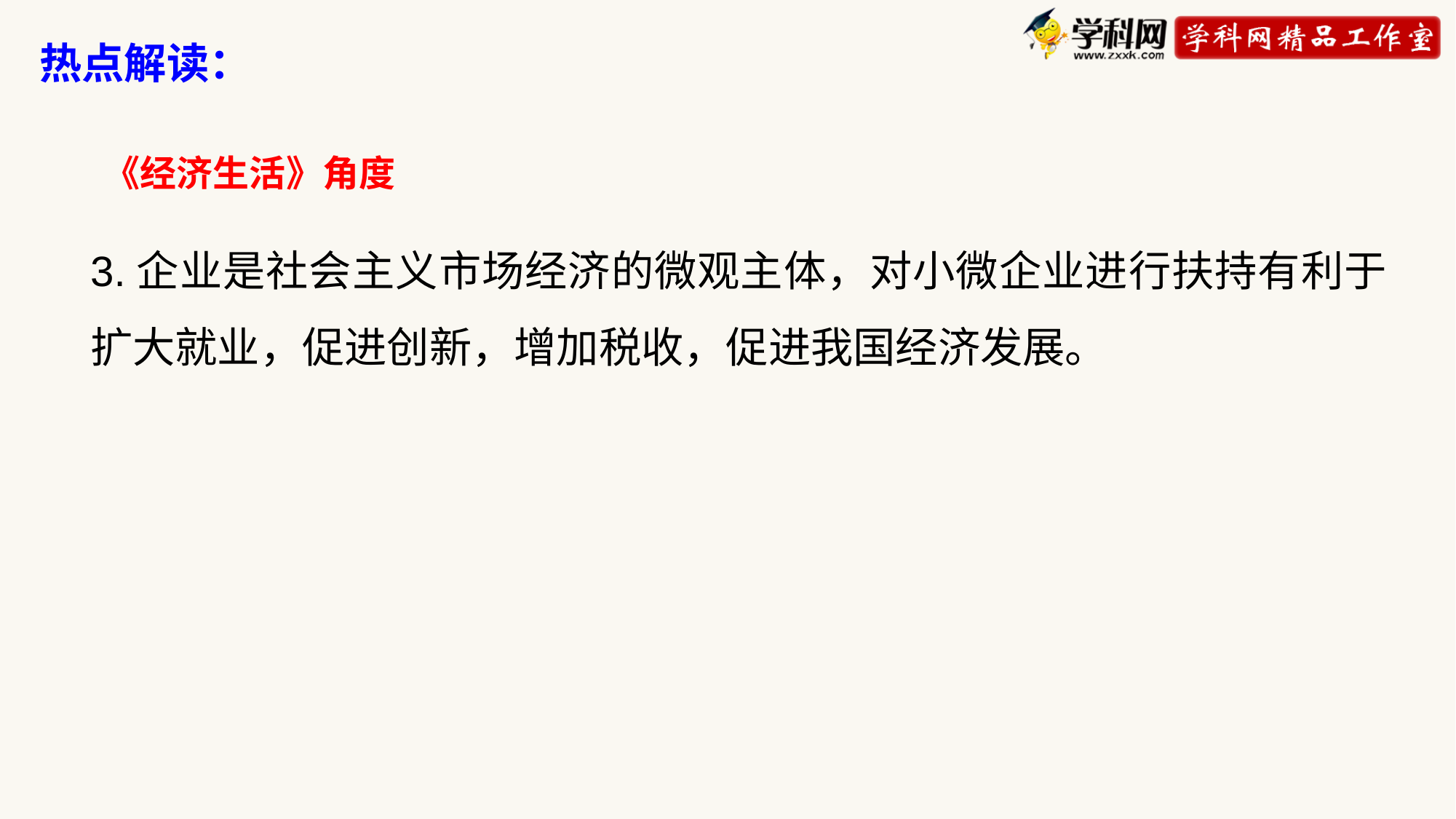

热点解读：
《经济生活》角度
3.企业是社会主义市场经济的微观主体，对小微企业进行扶持有利于扩大就业，促进创新，增加税收，促进我国经济发展。